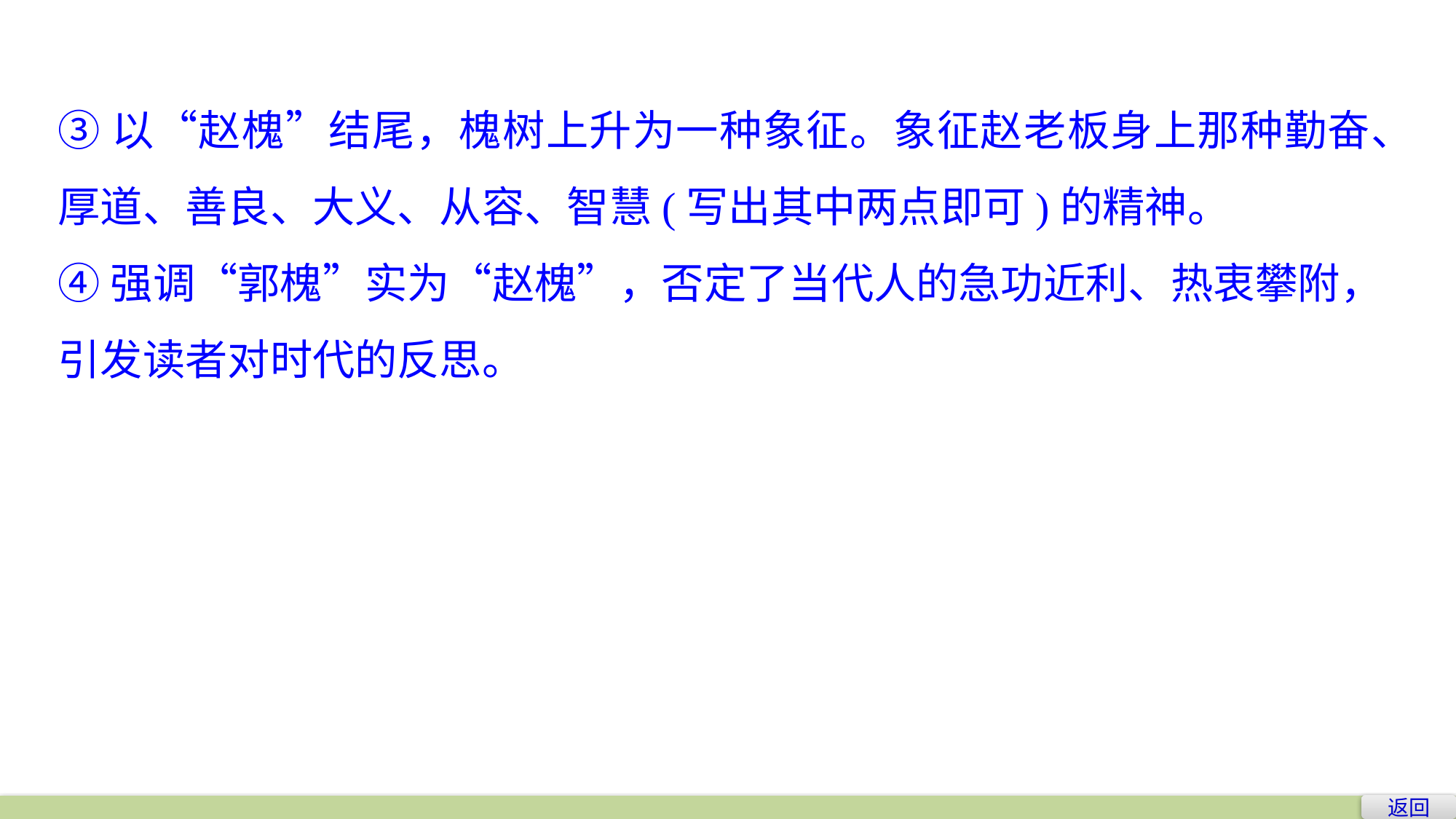

③以“赵槐”结尾，槐树上升为一种象征。象征赵老板身上那种勤奋、厚道、善良、大义、从容、智慧(写出其中两点即可)的精神。
④强调“郭槐”实为“赵槐”，否定了当代人的急功近利、热衷攀附，引发读者对时代的反思。
返回